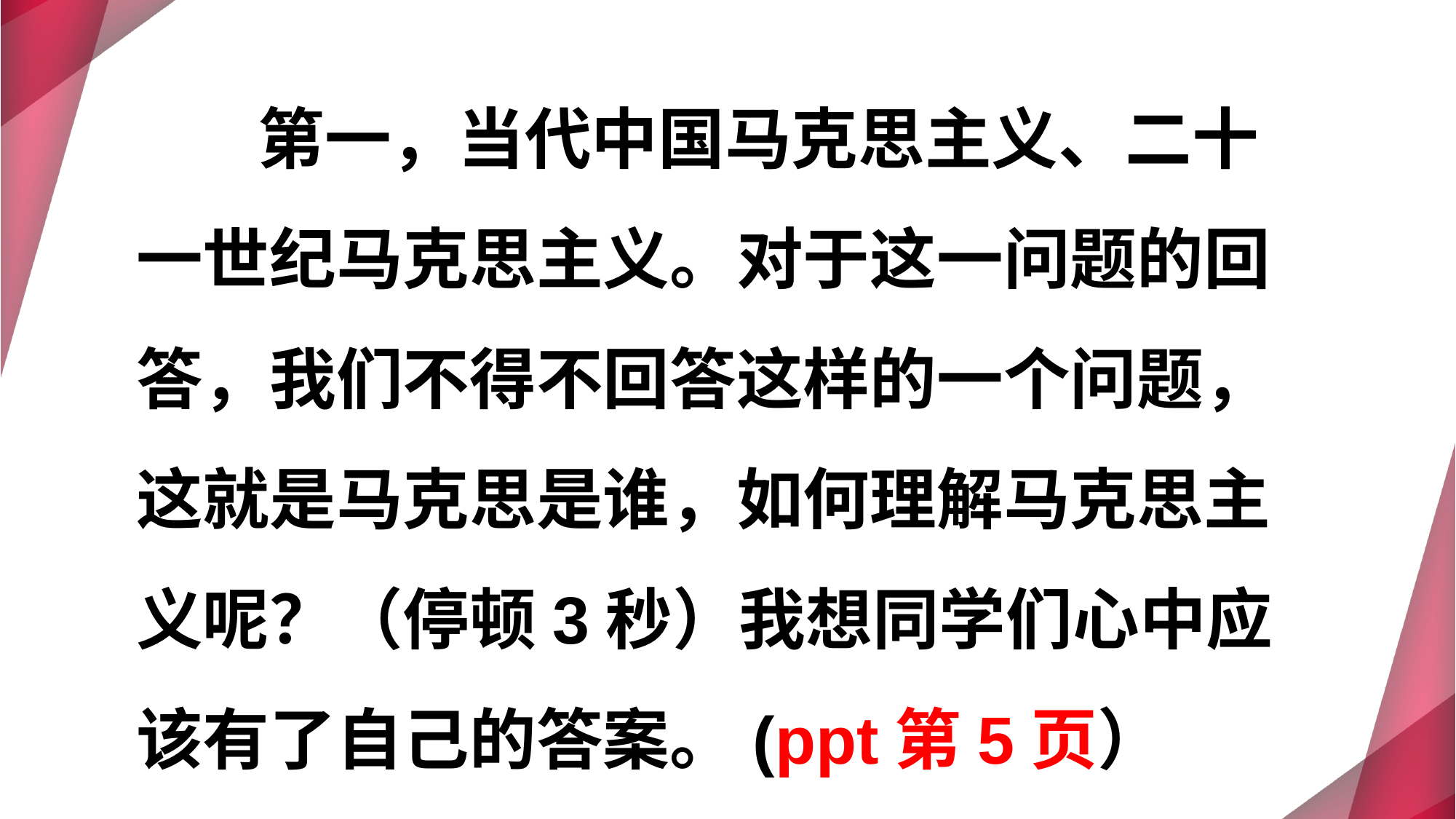

第一，当代中国马克思主义、二十一世纪马克思主义。对于这一问题的回答，我们不得不回答这样的一个问题，这就是马克思是谁，如何理解马克思主义呢？（停顿3秒）我想同学们心中应该有了自己的答案。(ppt第5页）